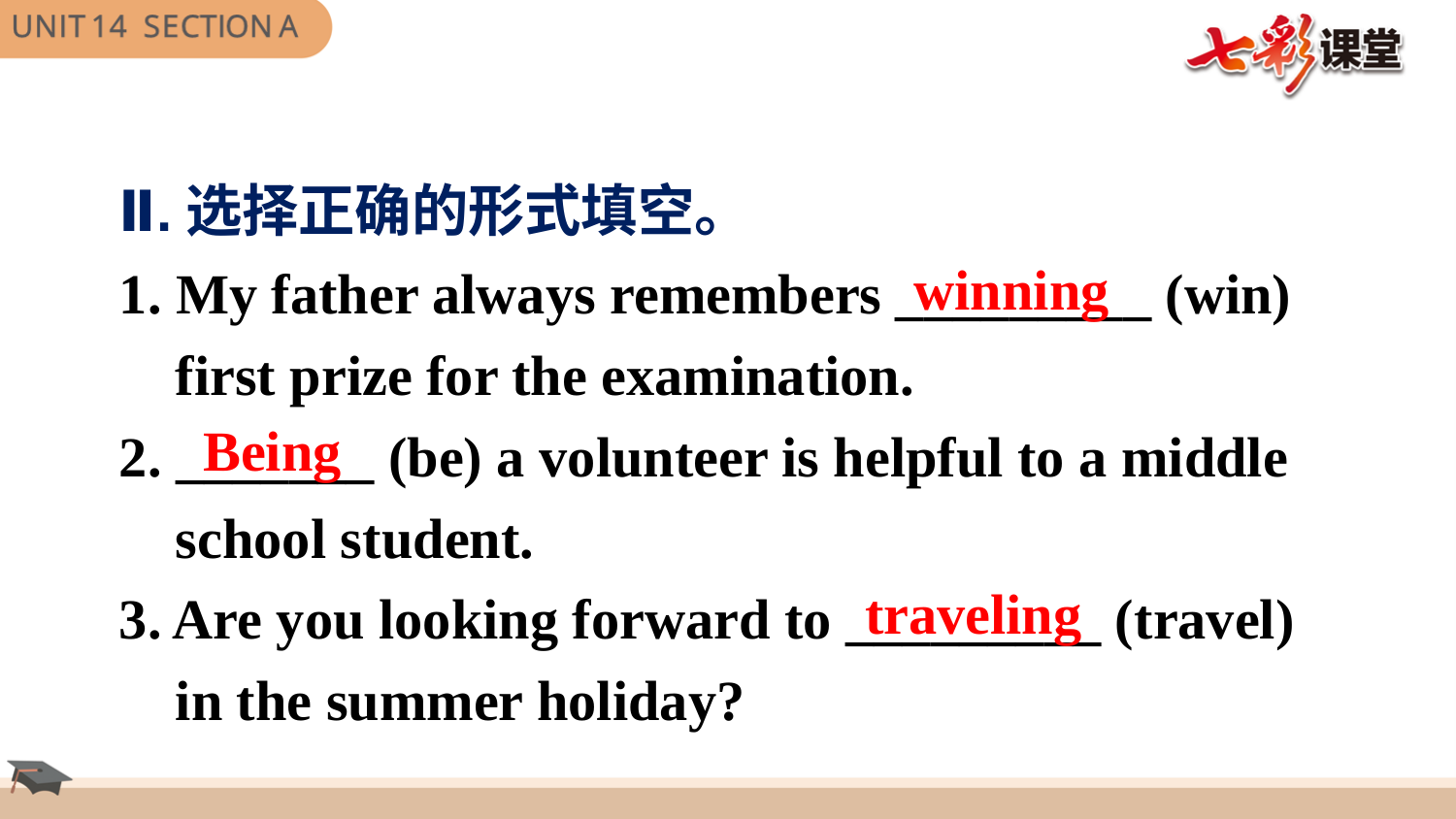

Ⅱ.选择正确的形式填空。
1. My father always remembers _________ (win)
    first prize for the examination.
2. _______ (be) a volunteer is helpful to a middle
    school student.
3. Are you looking forward to _________ (travel)
    in the summer holiday?
winning
Being
traveling